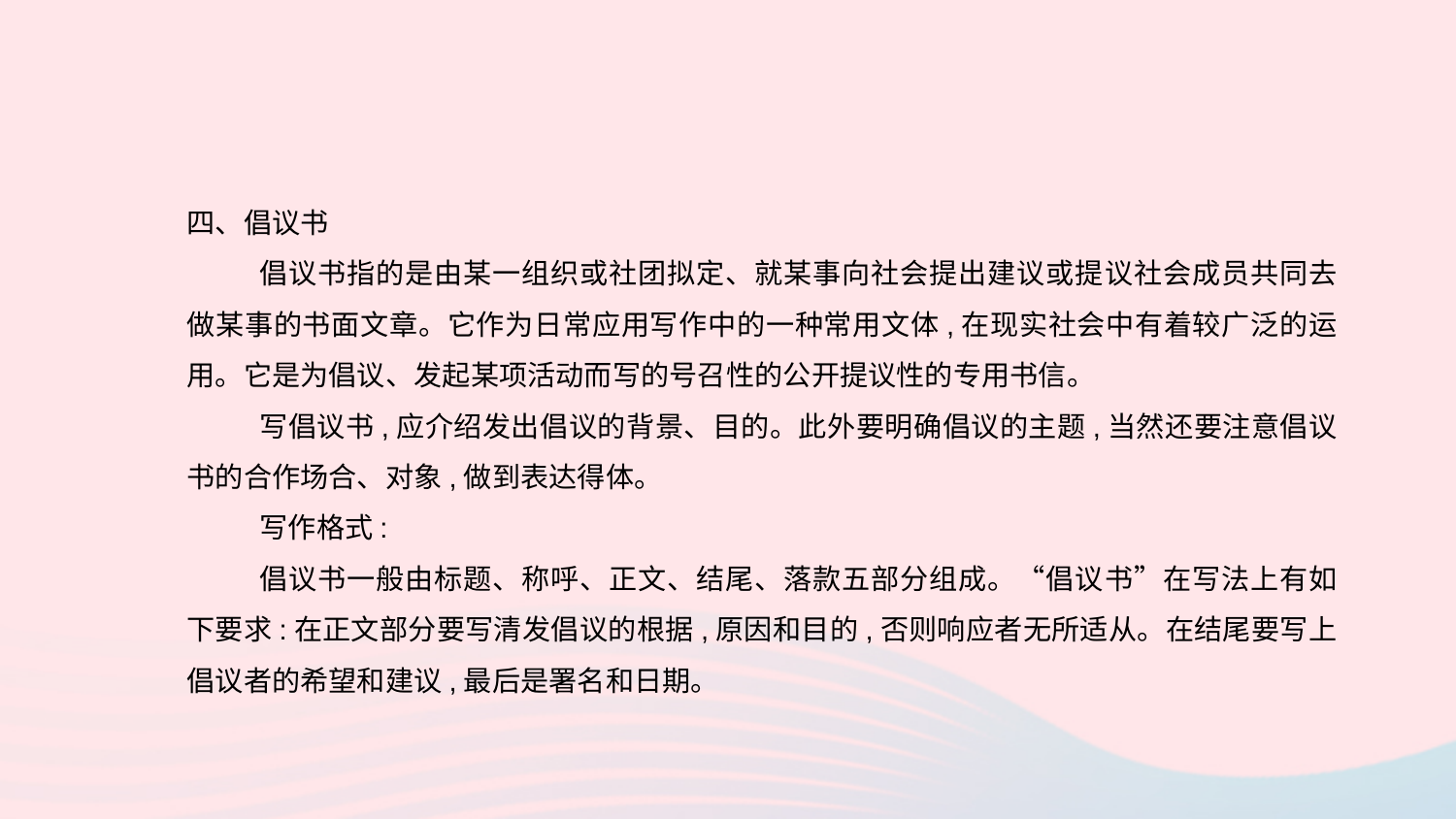

四、倡议书
倡议书指的是由某一组织或社团拟定、就某事向社会提出建议或提议社会成员共同去做某事的书面文章。它作为日常应用写作中的一种常用文体,在现实社会中有着较广泛的运用。它是为倡议、发起某项活动而写的号召性的公开提议性的专用书信。
写倡议书,应介绍发出倡议的背景、目的。此外要明确倡议的主题,当然还要注意倡议书的合作场合、对象,做到表达得体。
写作格式:
倡议书一般由标题、称呼、正文、结尾、落款五部分组成。“倡议书”在写法上有如下要求:在正文部分要写清发倡议的根据,原因和目的,否则响应者无所适从。在结尾要写上倡议者的希望和建议,最后是署名和日期。